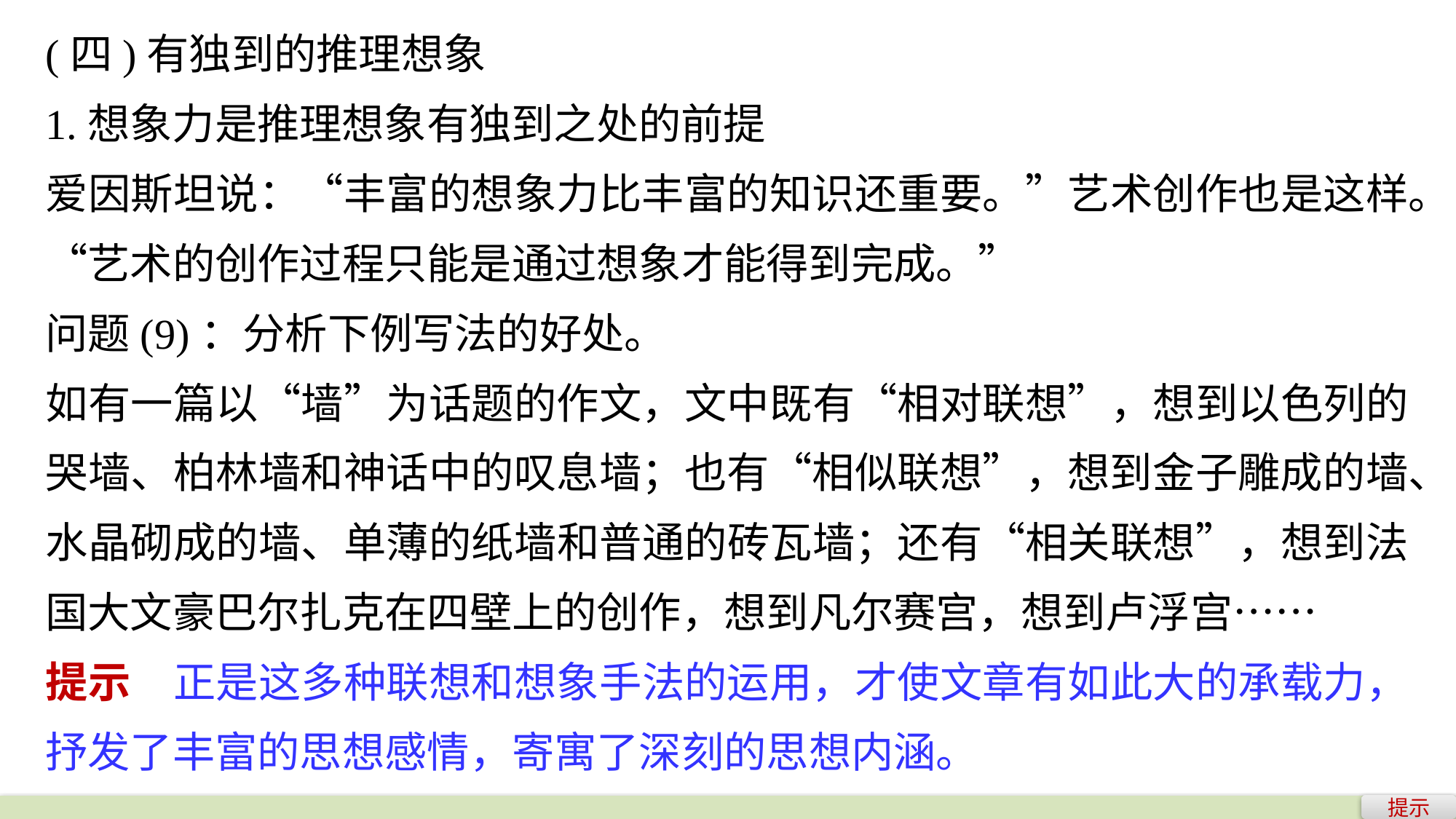

(四)有独到的推理想象
1.想象力是推理想象有独到之处的前提
爱因斯坦说：“丰富的想象力比丰富的知识还重要。”艺术创作也是这样。“艺术的创作过程只能是通过想象才能得到完成。”
问题(9)：分析下例写法的好处。
如有一篇以“墙”为话题的作文，文中既有“相对联想”，想到以色列的哭墙、柏林墙和神话中的叹息墙；也有“相似联想”，想到金子雕成的墙、水晶砌成的墙、单薄的纸墙和普通的砖瓦墙；还有“相关联想”，想到法国大文豪巴尔扎克在四壁上的创作，想到凡尔赛宫，想到卢浮宫……
提示　正是这多种联想和想象手法的运用，才使文章有如此大的承载力，抒发了丰富的思想感情，寄寓了深刻的思想内涵。
提示